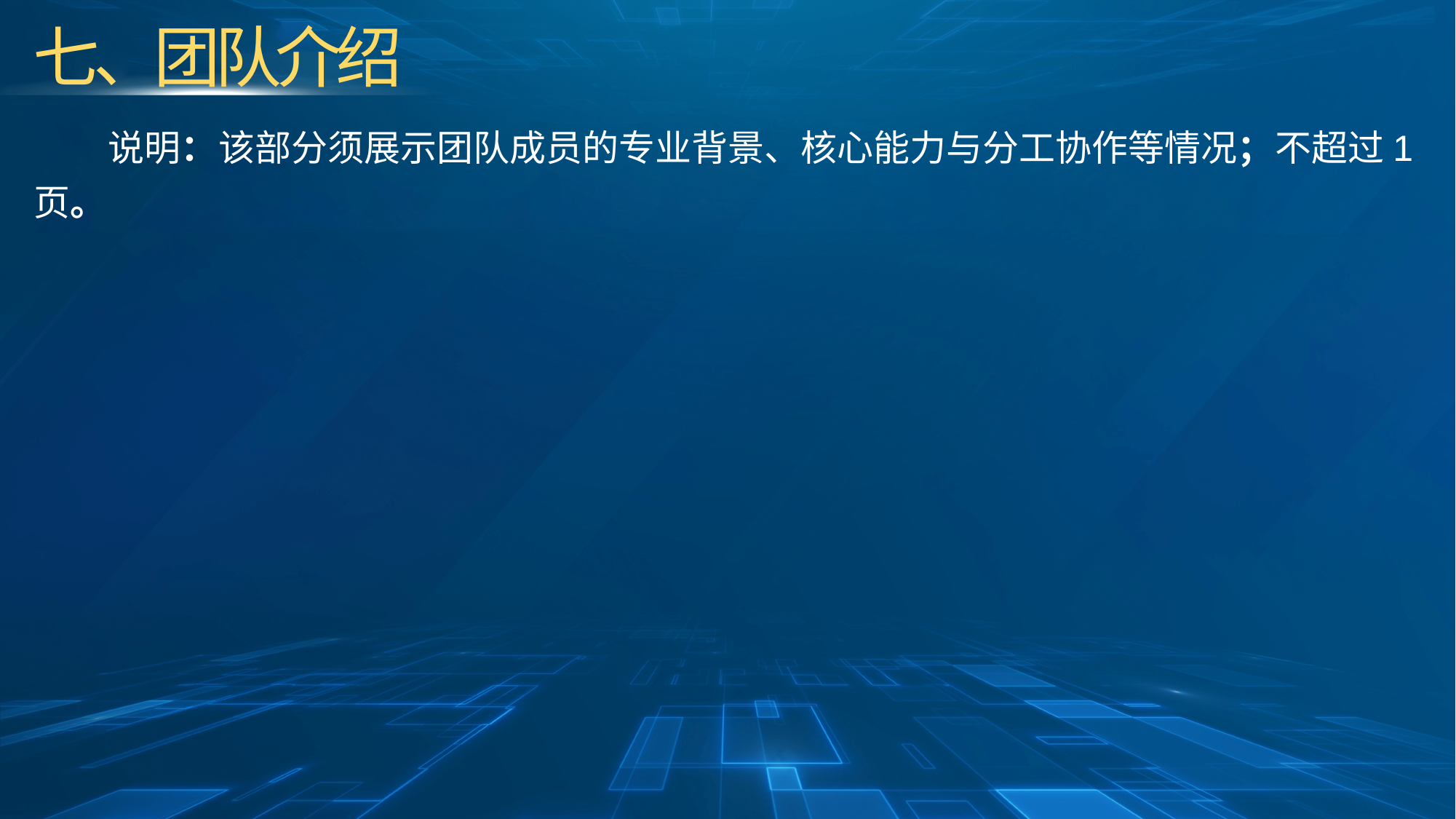

七、团队介绍
        说明：该部分须展示团队成员的专业背景、核心能力与分工协作等情况；不超过1页。